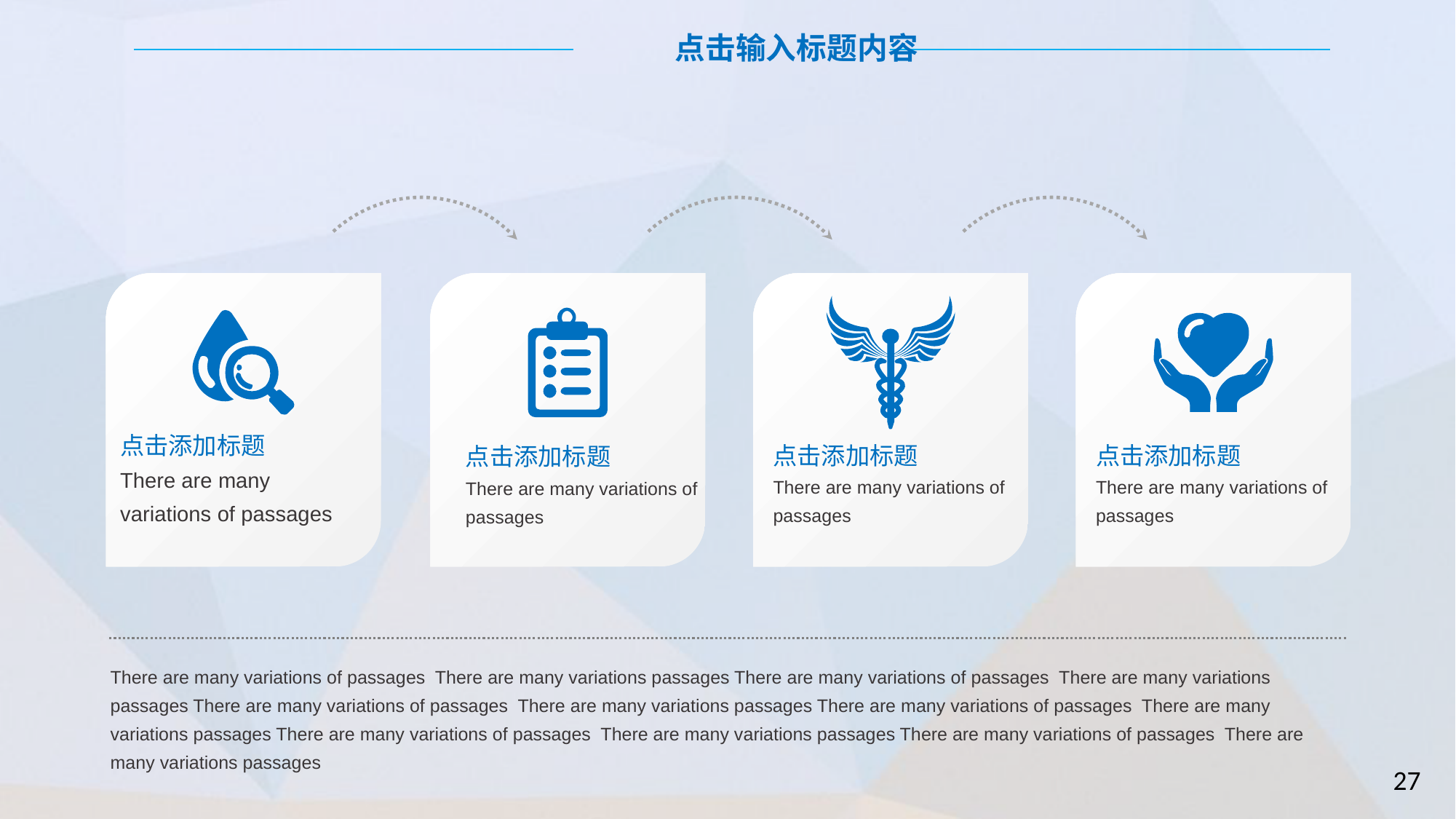

点击输入标题内容

点击添加标题
There are many variations of passages
点击添加标题
There are many variations of passages
点击添加标题
There are many variations of passages
点击添加标题
There are many variations of passages
There are many variations of passages  There are many variations passages There are many variations of passages  There are many variations passages There are many variations of passages  There are many variations passages There are many variations of passages  There are many variations passages There are many variations of passages  There are many variations passages There are many variations of passages  There are many variations passages

27